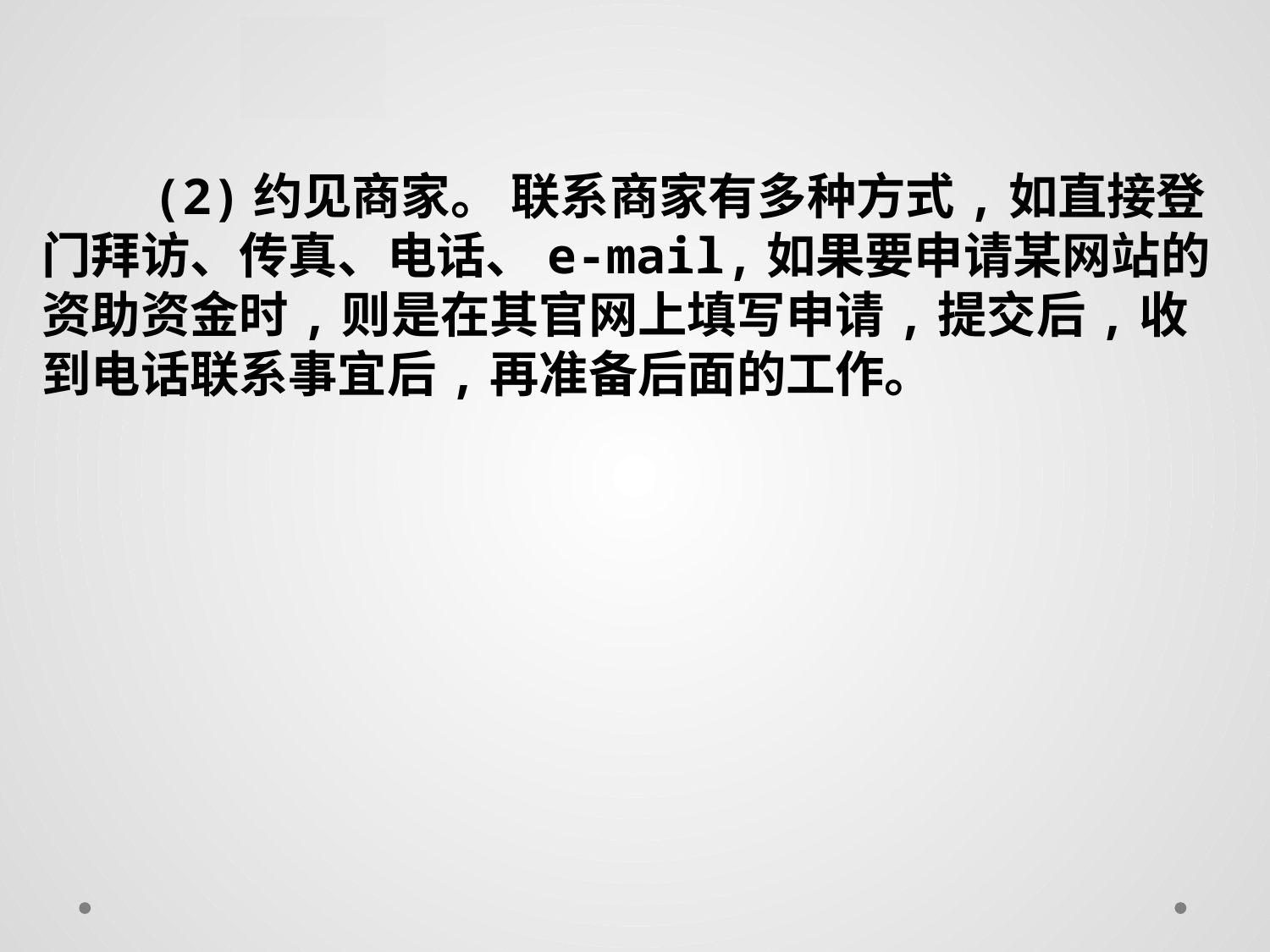

(2)约见商家。 联系商家有多种方式,如直接登门拜访、传真、电话、e-mail,如果要申请某网站的资助资金时,则是在其官网上填写申请,提交后,收到电话联系事宜后,再准备后面的工作。